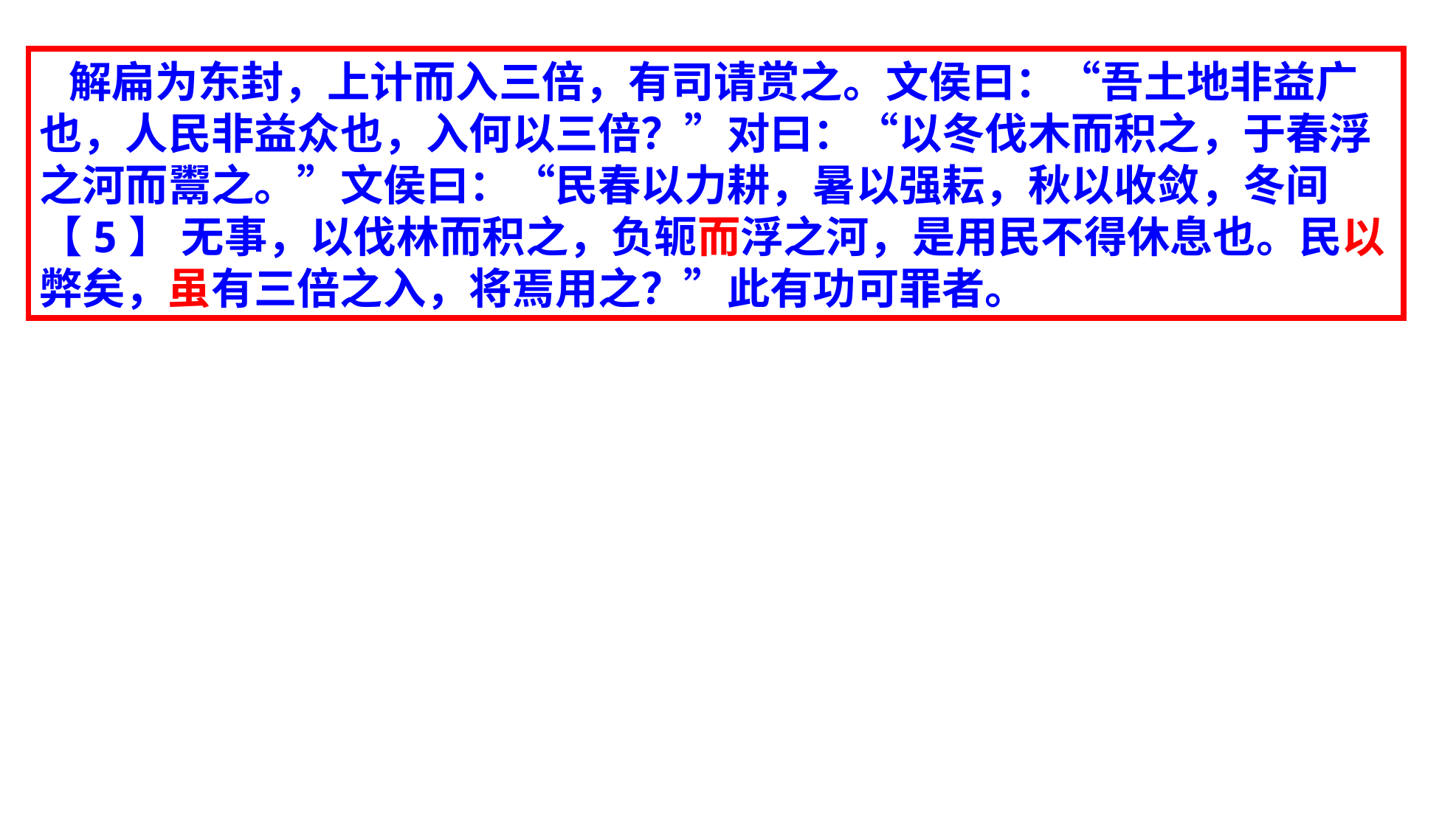

解扁为东封，上计而入三倍，有司请赏之。文侯曰：“吾土地非益广也，人民非益众也，入何以三倍？”对曰：“以冬伐木而积之，于春浮之河而鬻之。”文侯曰：“民春以力耕，暑以强耘，秋以收敛，冬间 【5】 无事，以伐林而积之，负轭而浮之河，是用民不得休息也。民以
弊矣，虽有三倍之入，将焉用之？”此有功可罪者。